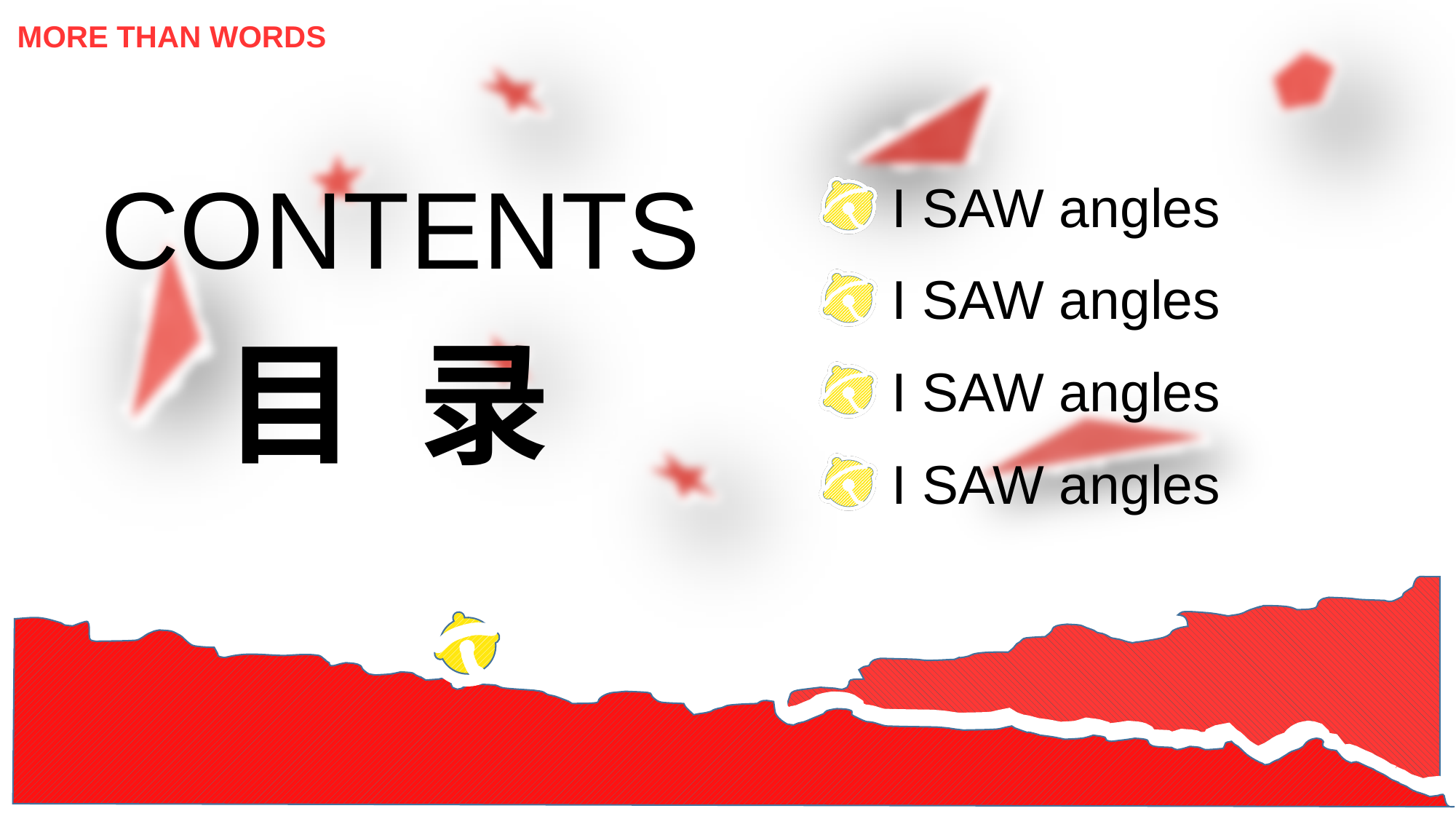

MORE THAN WORDS
 I SAW angles
 I SAW angles
 I SAW angles
 I SAW angles

CONTENTS
目  录